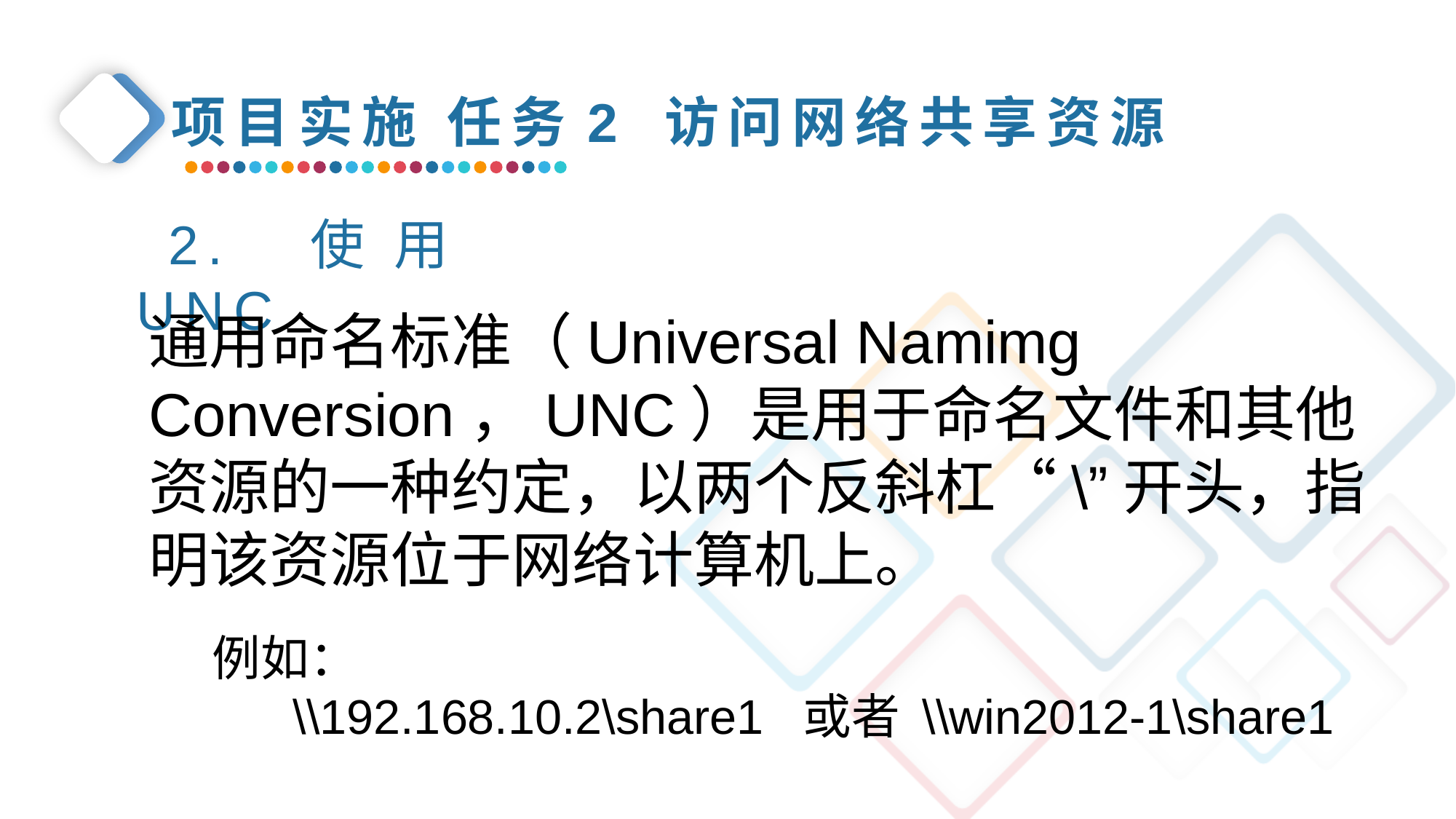

项目实施 任务2 访问网络共享资源

2. 使用UNC
通用命名标准（Universal Namimg Conversion，UNC）是用于命名文件和其他资源的一种约定，以两个反斜杠“\”开头，指明该资源位于网络计算机上。
例如：
      \\192.168.10.2\share1  或者 \\win2012-1\share1